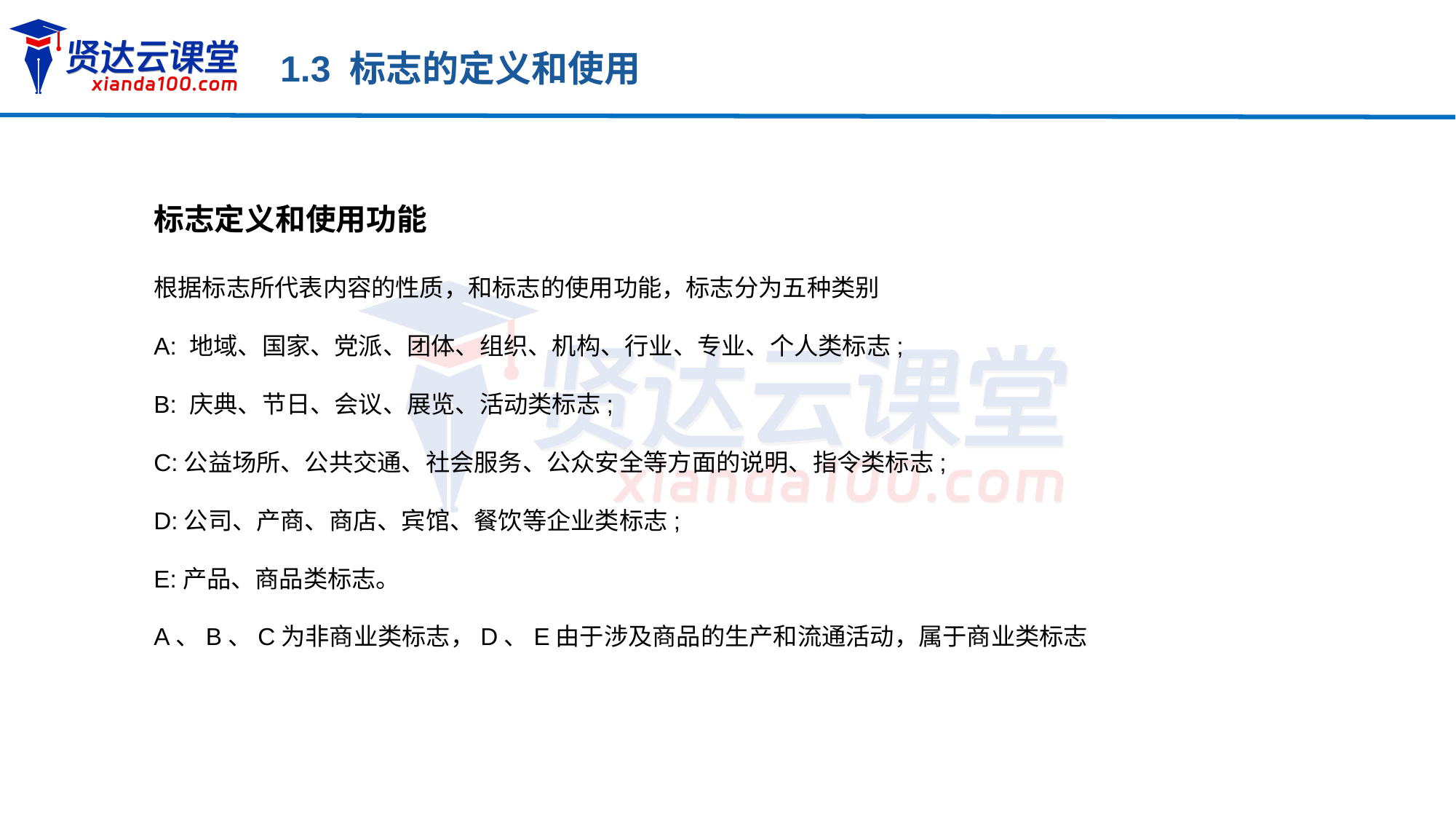

1.3 标志的定义和使用
京都念慈庵
标志定义和使用功能

根据标志所代表内容的性质，和标志的使用功能，标志分为五种类别

A: 地域、国家、党派、团体、组织、机构、行业、专业、个人类标志;

B: 庆典、节日、会议、展览、活动类标志;

C:公益场所、公共交通、社会服务、公众安全等方面的说明、指令类标志;

D:公司、产商、商店、宾馆、餐饮等企业类标志;

E:产品、商品类标志。

A、B、C为非商业类标志，D、E由于涉及商品的生产和流通活动，属于商业类标志